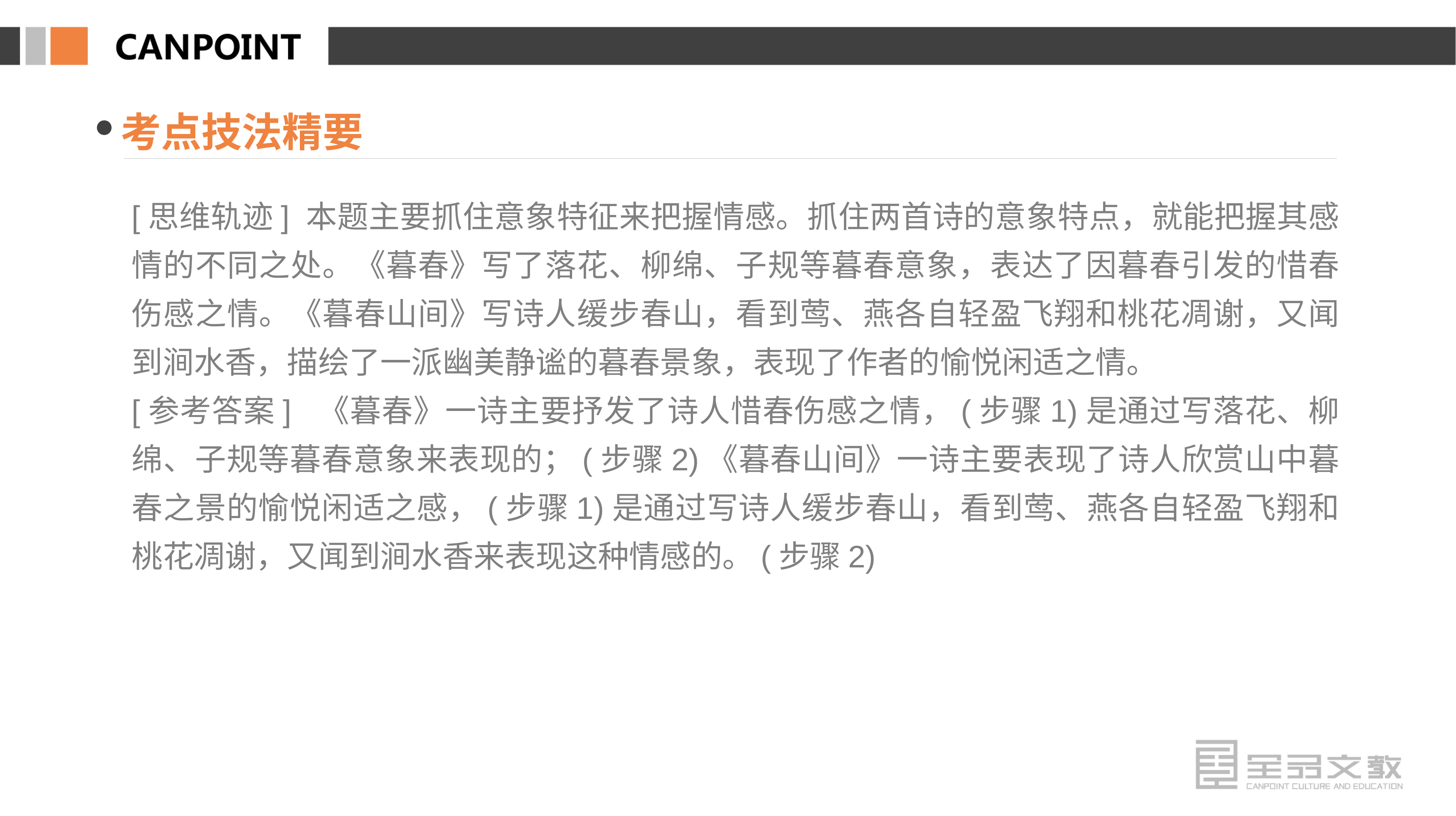

考点技法精要

[思维轨迹] 本题主要抓住意象特征来把握情感。抓住两首诗的意象特点，就能把握其感情的不同之处。《暮春》写了落花、柳绵、子规等暮春意象，表达了因暮春引发的惜春伤感之情。《暮春山间》写诗人缓步春山，看到莺、燕各自轻盈飞翔和桃花凋谢，又闻到涧水香，描绘了一派幽美静谧的暮春景象，表现了作者的愉悦闲适之情。
[参考答案]  《暮春》一诗主要抒发了诗人惜春伤感之情，(步骤1)是通过写落花、柳绵、子规等暮春意象来表现的；(步骤2)《暮春山间》一诗主要表现了诗人欣赏山中暮春之景的愉悦闲适之感，(步骤1)是通过写诗人缓步春山，看到莺、燕各自轻盈飞翔和桃花凋谢，又闻到涧水香来表现这种情感的。(步骤2)